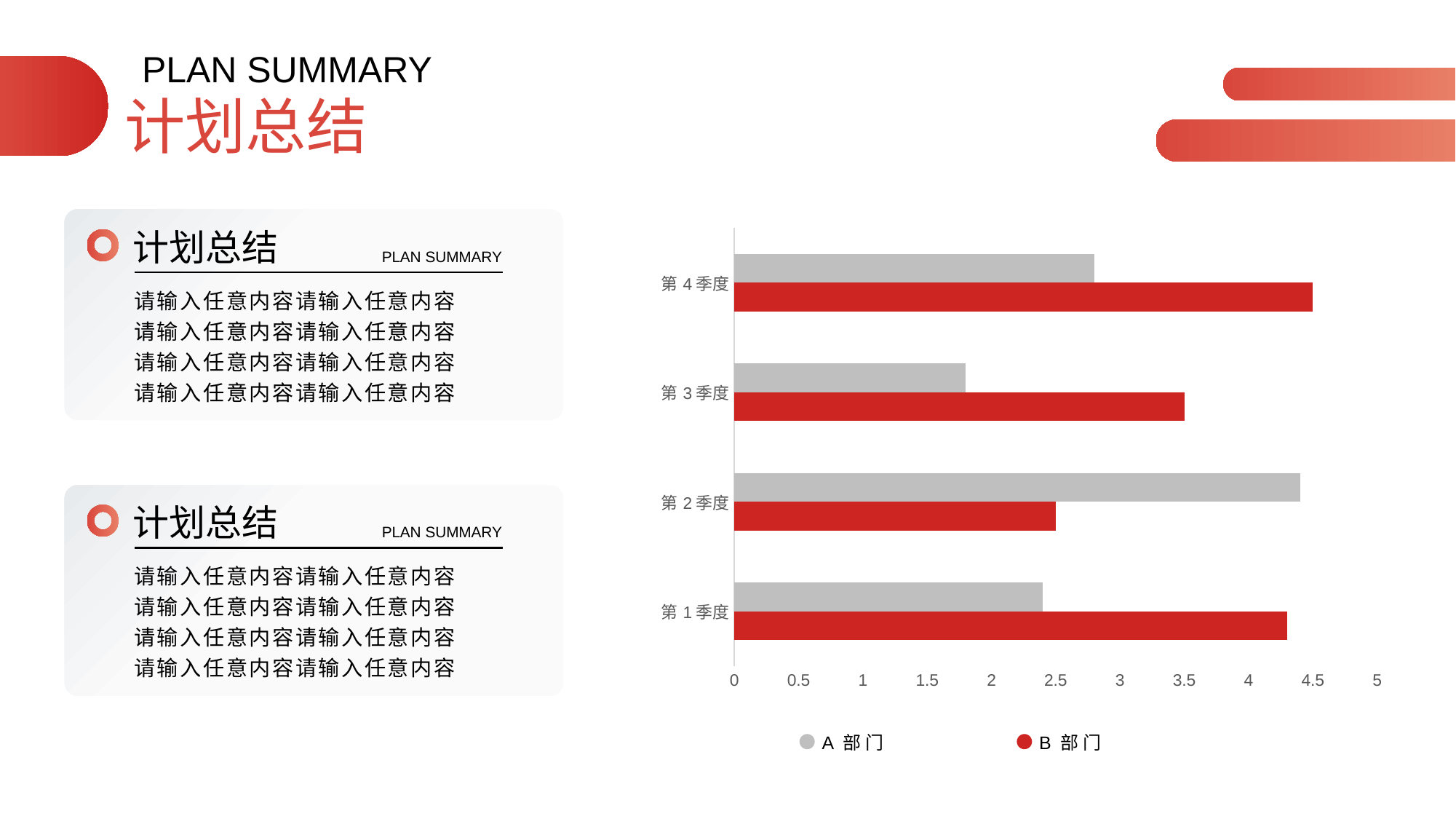

PLAN SUMMARY

计划总结

### Chart

| Category | 系列 1 | 系列 2 |
|---|---|---|
| 第1季度 | 4.3 | 2.4 |
| 第2季度 | 2.5 | 4.4 |
| 第3季度 | 3.5 | 1.8 |
| 第4季度 | 4.5 | 2.8 |
计划总结

PLAN SUMMARY
请输入任意内容请输入任意内容
请输入任意内容请输入任意内容
请输入任意内容请输入任意内容
请输入任意内容请输入任意内容

计划总结

PLAN SUMMARY
请输入任意内容请输入任意内容
请输入任意内容请输入任意内容
请输入任意内容请输入任意内容
请输入任意内容请输入任意内容
A部门

B部门